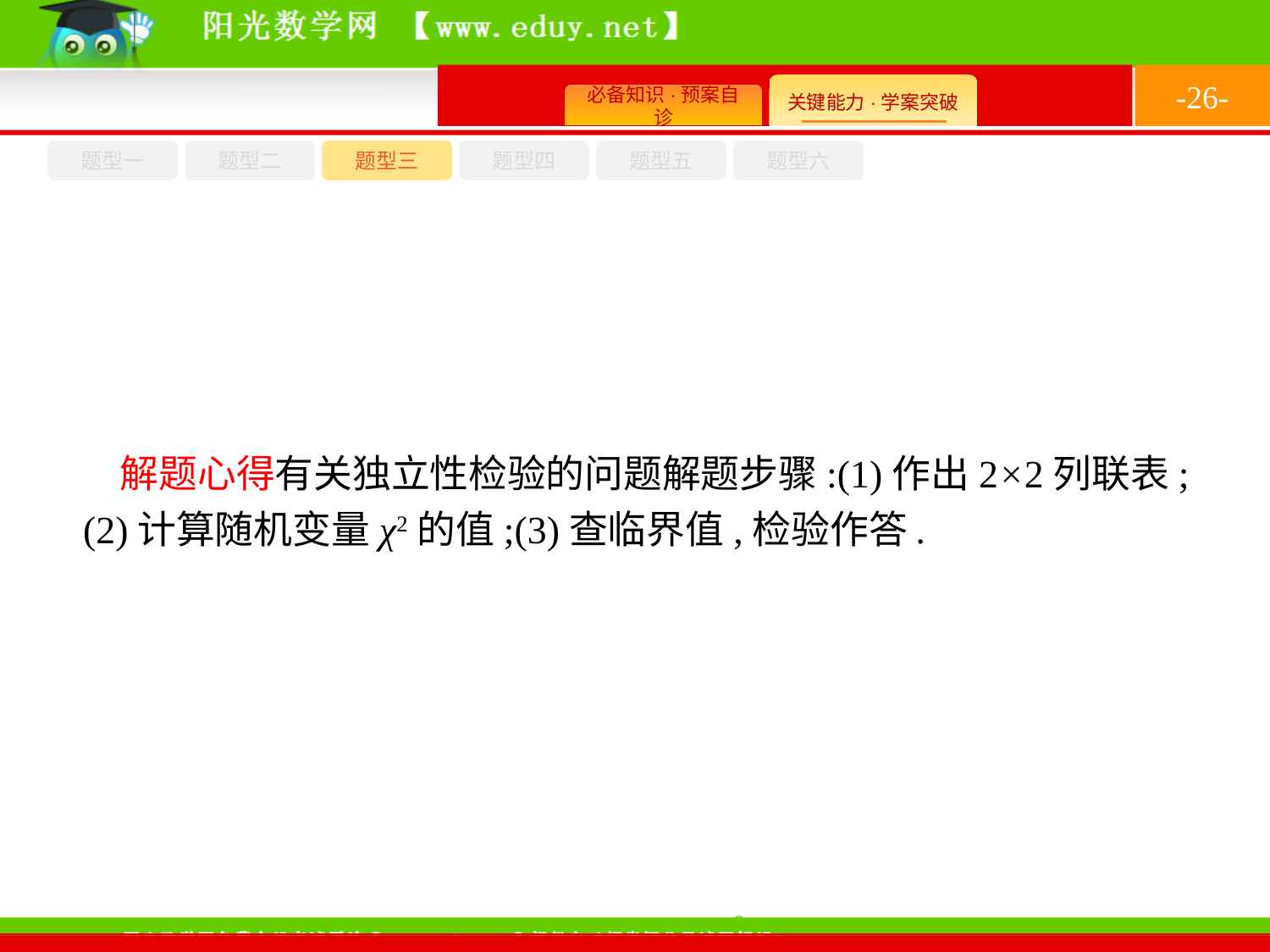

-26-
题型六
题型四
题型五
题型一
题型三
题型二
解题心得有关独立性检验的问题解题步骤:(1)作出2×2列联表;(2)计算随机变量χ2的值;(3)查临界值,检验作答.